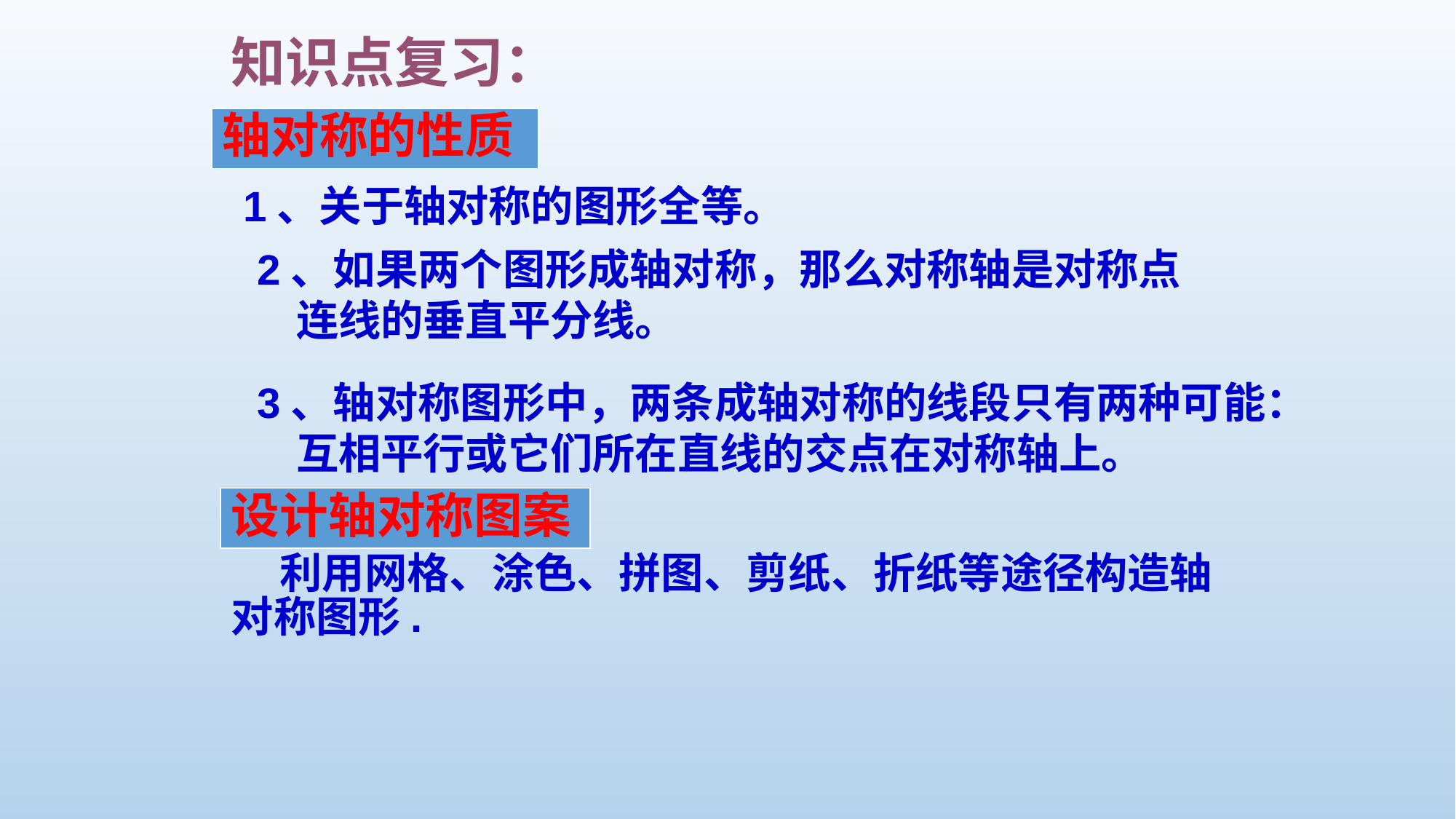

知识点复习：
轴对称的性质
 1、关于轴对称的图形全等。
2、如果两个图形成轴对称，那么对称轴是对称点
   连线的垂直平分线。
3、轴对称图形中，两条成轴对称的线段只有两种可能：
   互相平行或它们所在直线的交点在对称轴上。

设计轴对称图案
    利用网格、涂色、拼图、剪纸、折纸等途径构造轴对称图形.